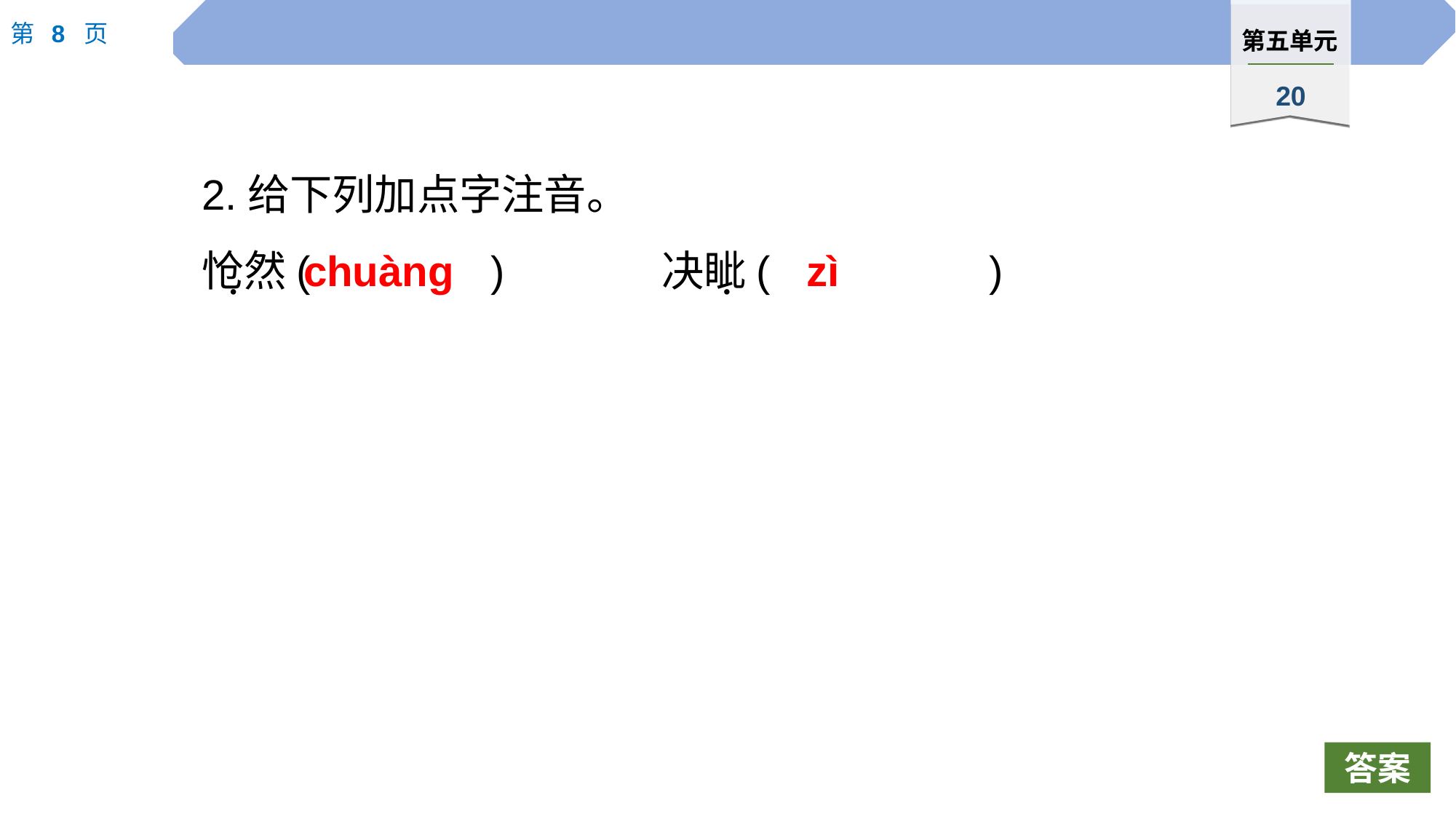

2.给下列加点字注音。
怆然(		    )		决眦(		)
chuànɡ
zì
 ·
 ·
答案